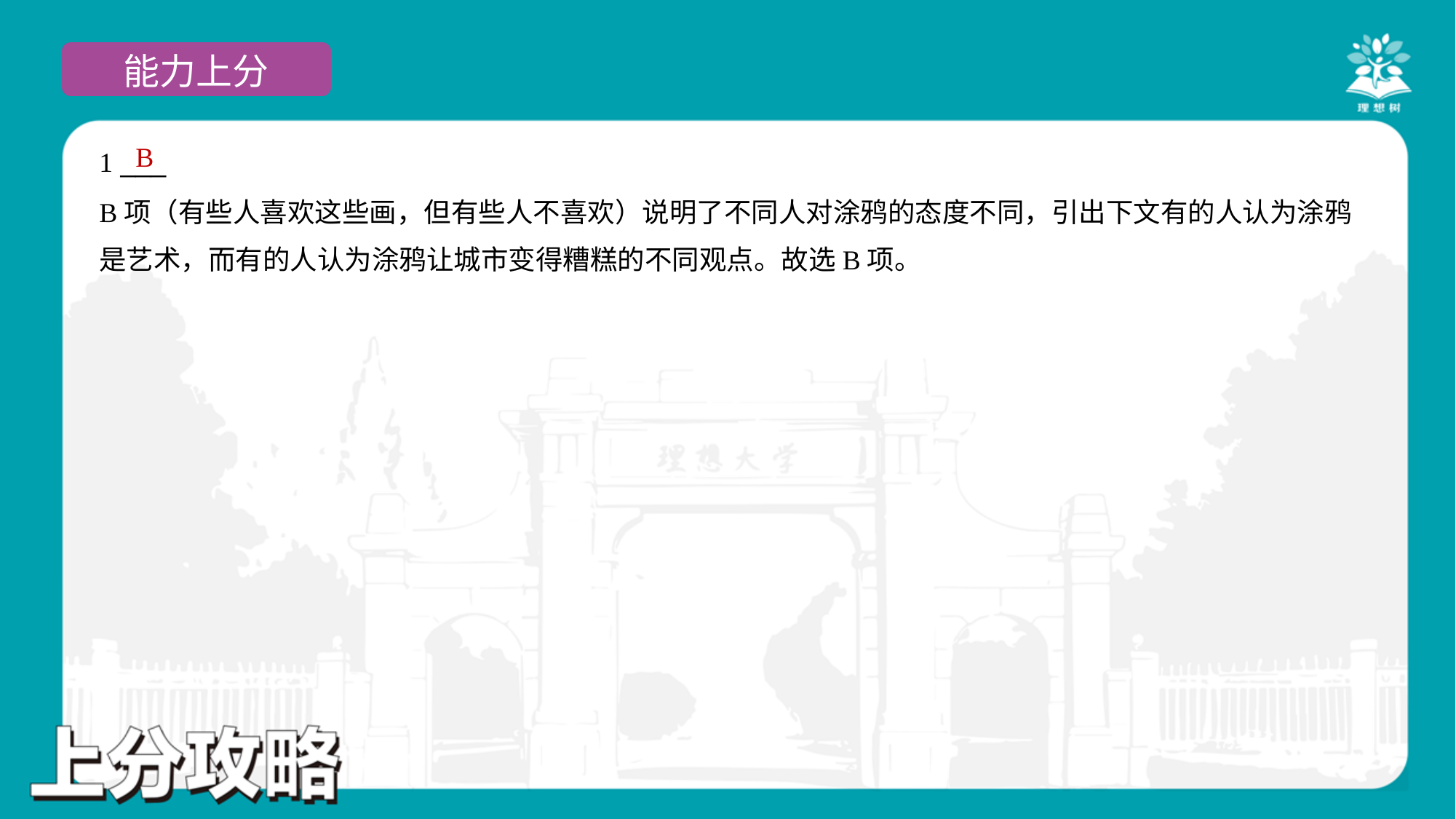

B
1 ___
B项（有些人喜欢这些画，但有些人不喜欢）说明了不同人对涂鸦的态度不同，引出下文有的人认为涂鸦
是艺术，而有的人认为涂鸦让城市变得糟糕的不同观点。故选B项。